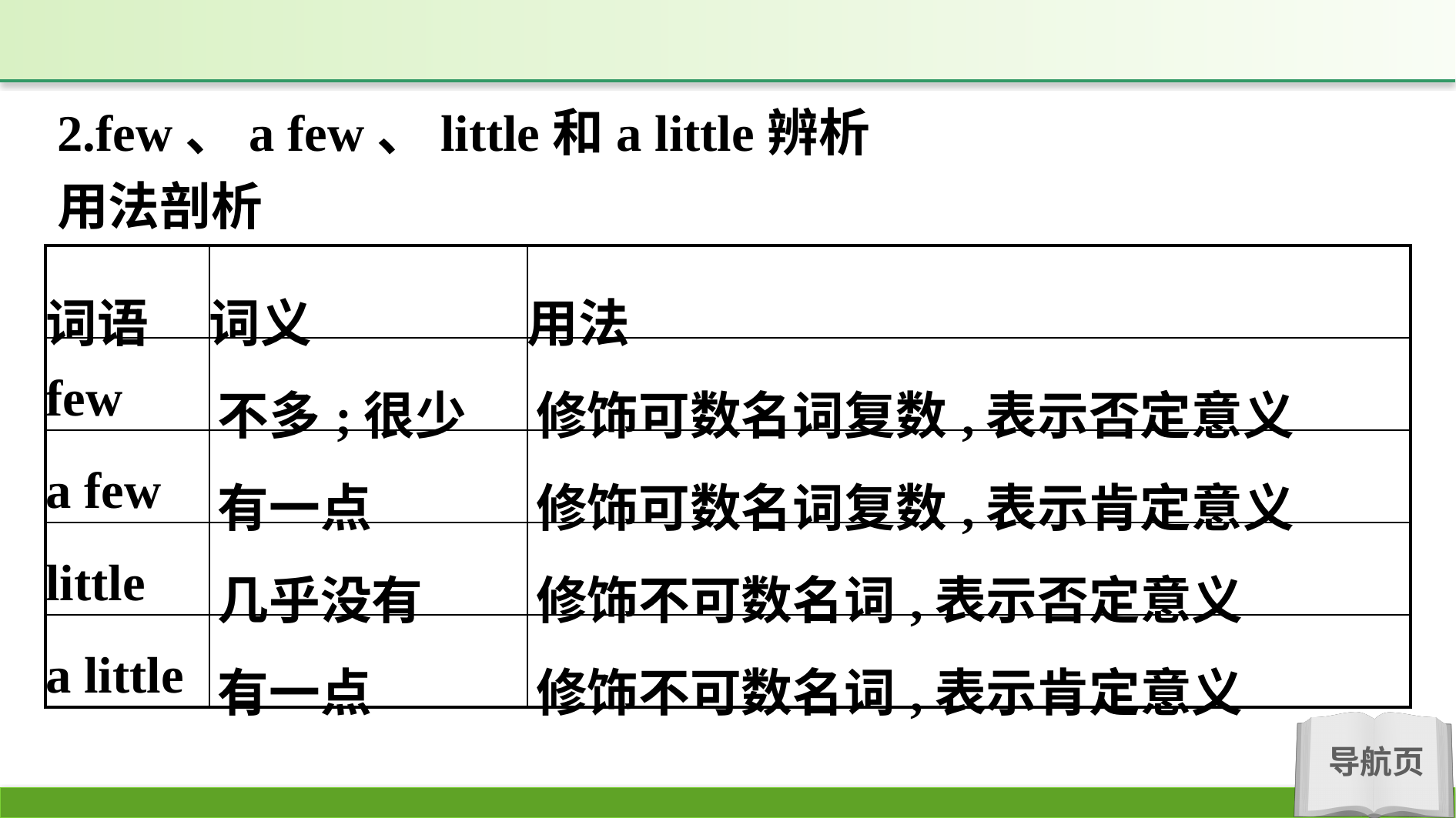

2.few、a few、little和a little辨析
用法剖析
| 词语 | 词义 | 用法 |
| --- | --- | --- |
| few | 不多;很少 | 修饰可数名词复数,表示否定意义 |
| a few | 有一点 | 修饰可数名词复数,表示肯定意义 |
| little | 几乎没有 | 修饰不可数名词,表示否定意义 |
| a little | 有一点 | 修饰不可数名词,表示肯定意义 |